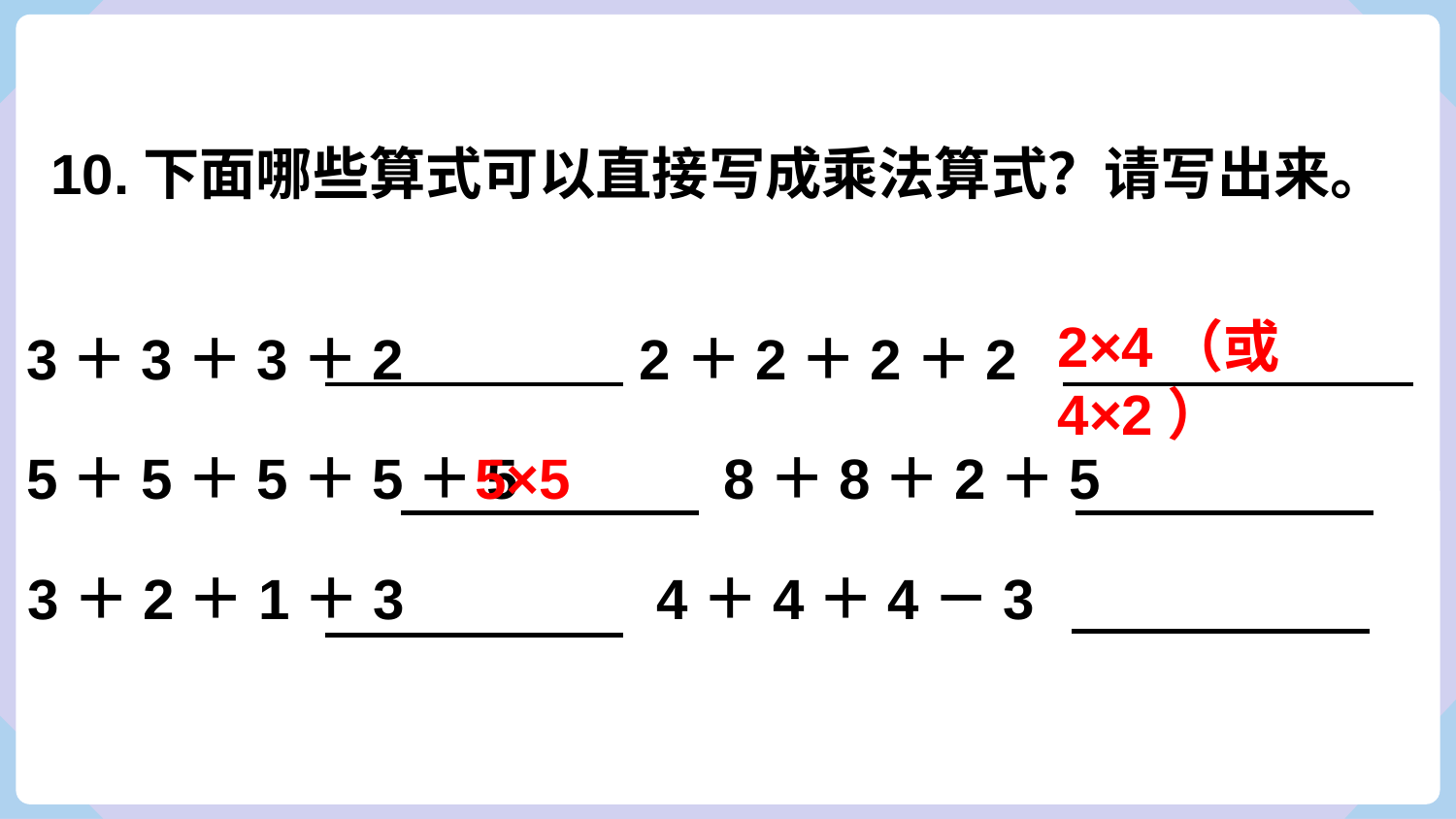

10.下面哪些算式可以直接写成乘法算式？请写出来。
2×4（或4×2）
3＋3＋3＋2               2＋2＋2＋2
5＋5＋5＋5＋5             8＋8＋2＋5
3＋2＋1＋3                4＋4＋4－3
5×5